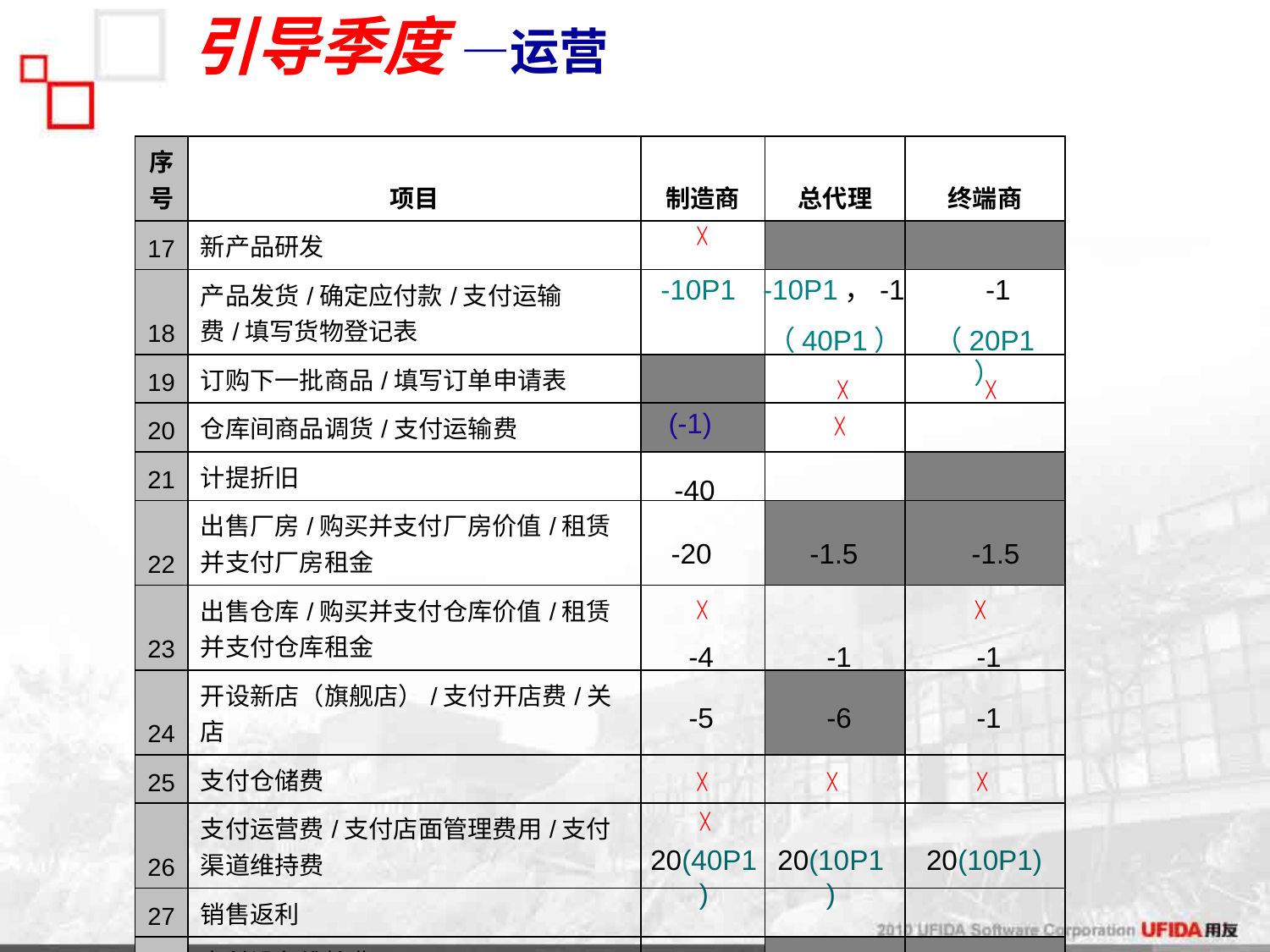

# 引导季度 —运营
| 序号 | 项目 | 制造商 | 总代理 | 终端商 |
| --- | --- | --- | --- | --- |
| 17 | 新产品研发 |  |  |  |
| 18 | 产品发货/确定应付款/支付运输费/填写货物登记表 |  |  |  |
| 19 | 订购下一批商品/填写订单申请表 |  |  |  |
| 20 | 仓库间商品调货/支付运输费 |  |  |  |
| 21 | 计提折旧 |  |  |  |
| 22 | 出售厂房/购买并支付厂房价值/租赁并支付厂房租金 |  |  |  |
| 23 | 出售仓库/购买并支付仓库价值/租赁并支付仓库租金 |  |  |  |
| 24 | 开设新店（旗舰店）/支付开店费/关店 |  |  |  |
| 25 | 支付仓储费 |  |  |  |
| 26 | 支付运营费/支付店面管理费用/支付渠道维持费 |  |  |  |
| 27 | 销售返利 |  |  |  |
| 28 | 支付设备维护费 |  |  |  |
| 29 | 现金盘点 |  |  |  |
╳
-10P1
-10P1，-1
-1

（40P1）
（20P1）
╳
╳
(-1)
╳
-40
-20
-1.5
-1.5
╳
╳
-4
-1
-1
-5
-6
-1
╳
╳
╳
╳
20(40P1)
20(10P1)
20(10P1)